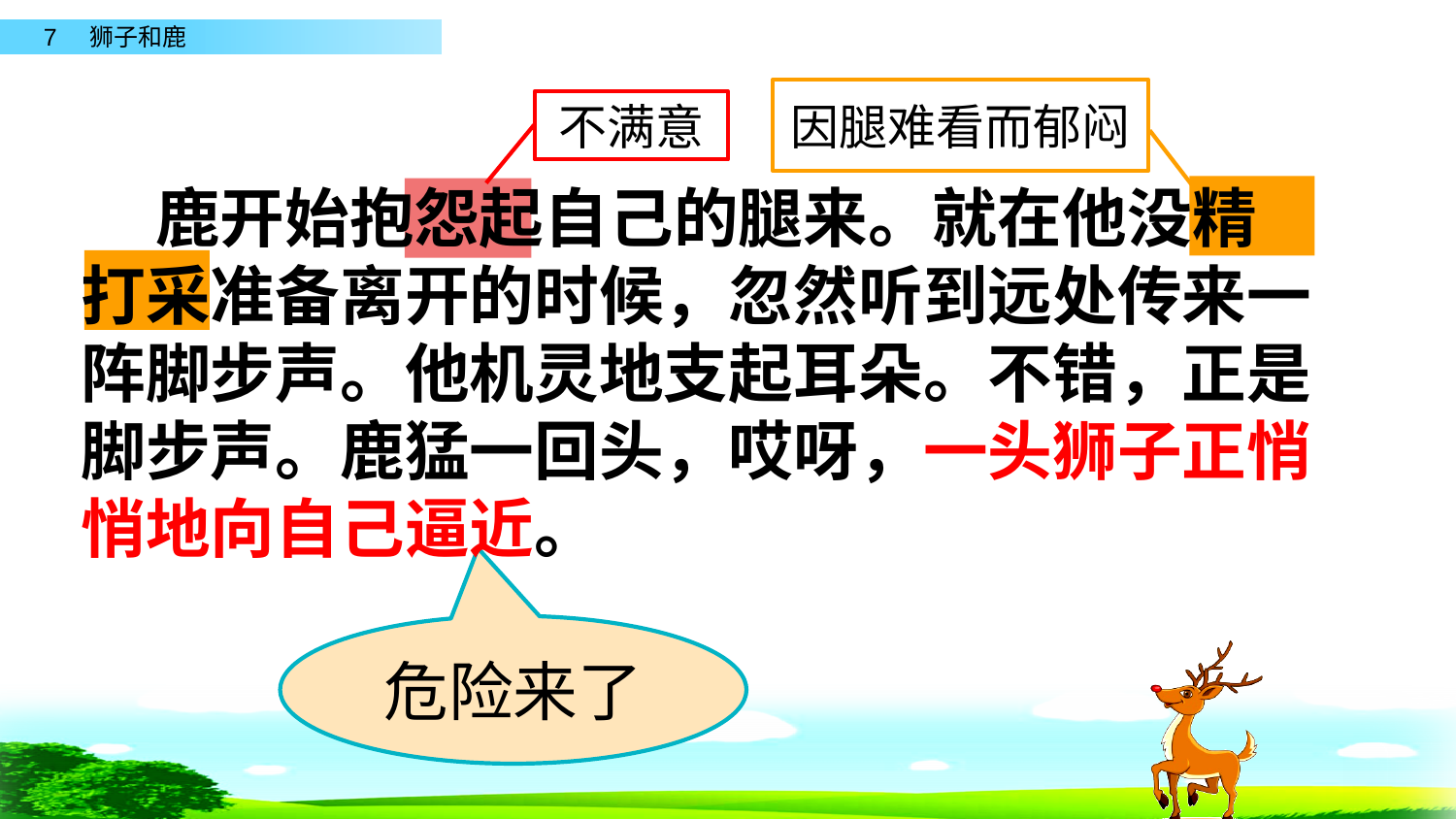

因腿难看而郁闷
不满意
    鹿开始抱怨起自己的腿来。就在他没精打采准备离开的时候，忽然听到远处传来一阵脚步声。他机灵地支起耳朵。不错，正是脚步声。鹿猛一回头，哎呀，一头狮子正悄悄地向自己逼近。

危险来了